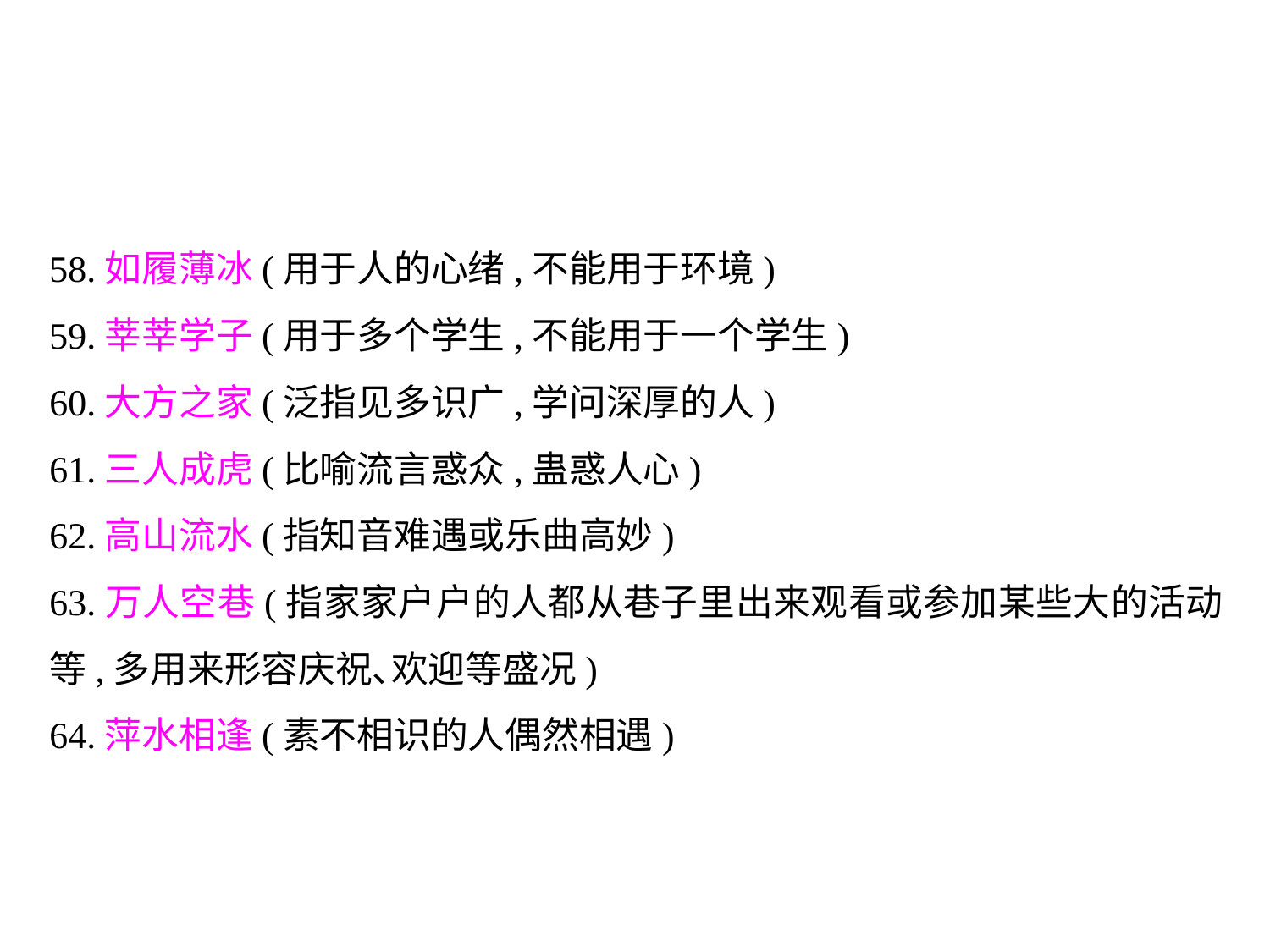

58.如履薄冰(用于人的心绪,不能用于环境)
59.莘莘学子(用于多个学生,不能用于一个学生)
60.大方之家(泛指见多识广,学问深厚的人)
61.三人成虎(比喻流言惑众,蛊惑人心)
62.高山流水(指知音难遇或乐曲高妙)
63.万人空巷(指家家户户的人都从巷子里出来观看或参加某些大的活动等,多用来形容庆祝､欢迎等盛况)
64.萍水相逢(素不相识的人偶然相遇)